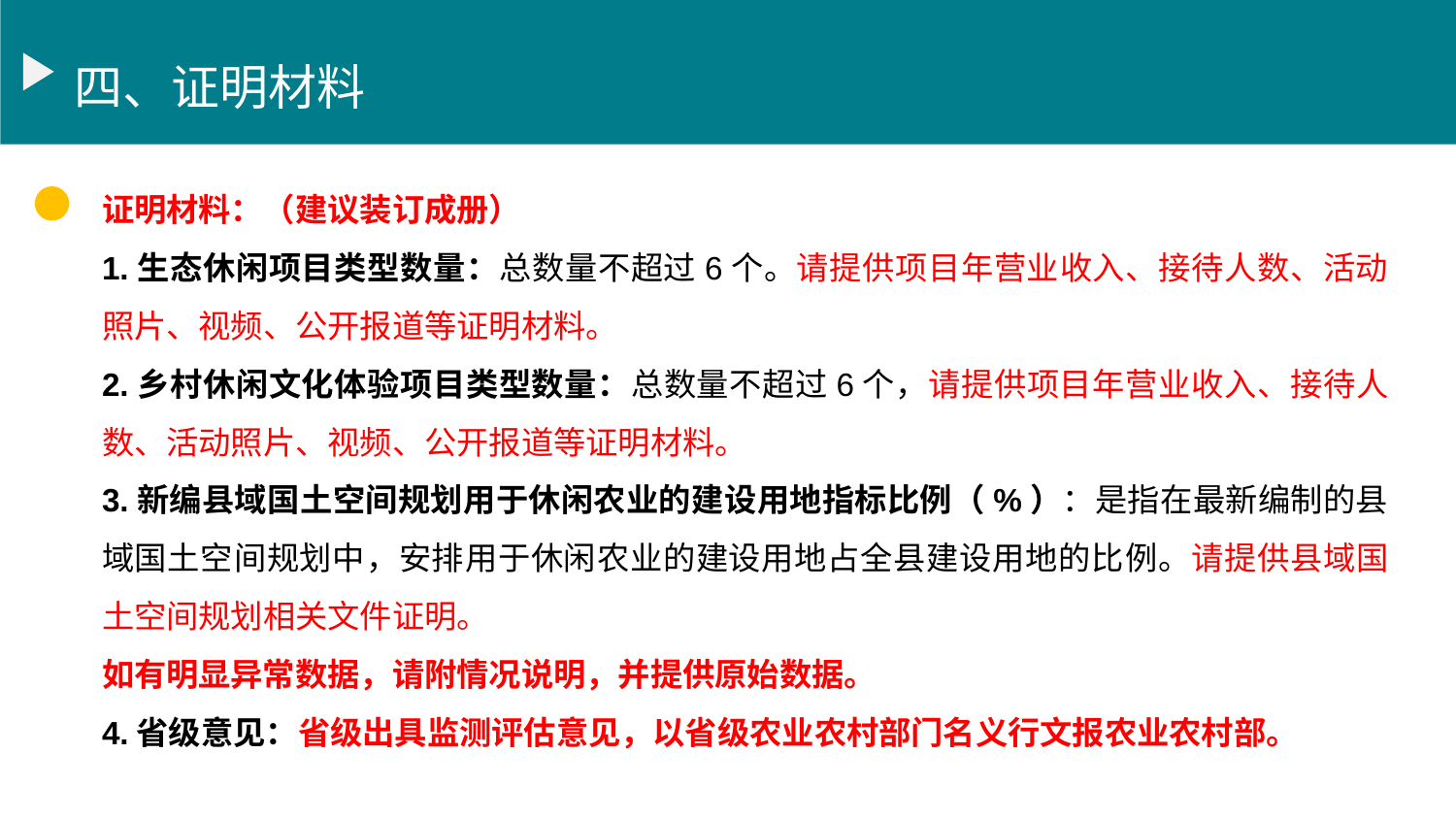

四、证明材料

证明材料：（建议装订成册）
1.生态休闲项目类型数量：总数量不超过6个。请提供项目年营业收入、接待人数、活动照片、视频、公开报道等证明材料。
2.乡村休闲文化体验项目类型数量：总数量不超过6个，请提供项目年营业收入、接待人数、活动照片、视频、公开报道等证明材料。
3.新编县域国土空间规划用于休闲农业的建设用地指标比例（%）：是指在最新编制的县域国土空间规划中，安排用于休闲农业的建设用地占全县建设用地的比例。请提供县域国土空间规划相关文件证明。
如有明显异常数据，请附情况说明，并提供原始数据。
4.省级意见：省级出具监测评估意见，以省级农业农村部门名义行文报农业农村部。